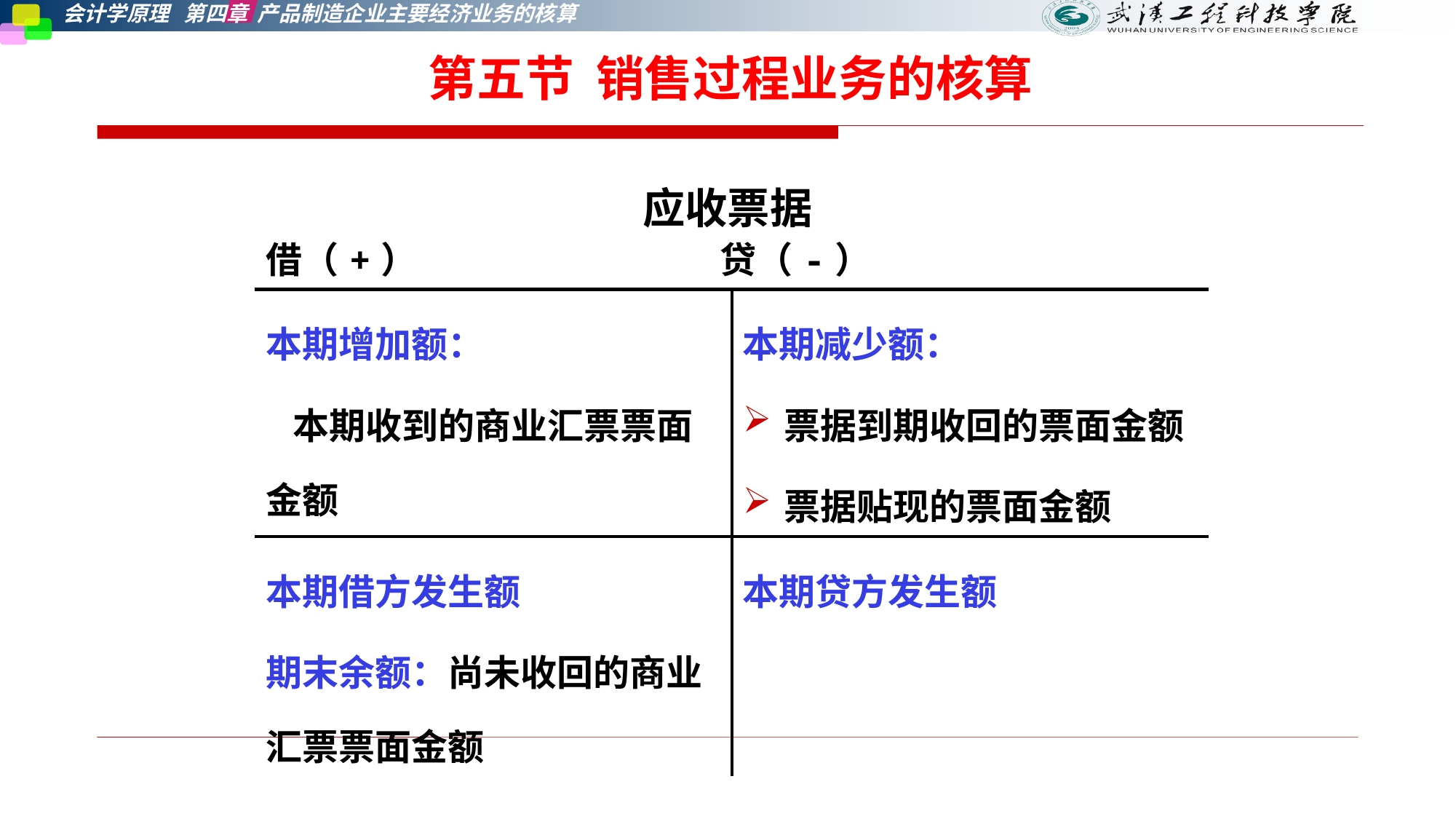

第五节  销售过程业务的核算
应收票据
| 借（+） 贷（-） |  |
| --- | --- |
| 本期增加额： 本期收到的商业汇票票面金额 | 本期减少额： 票据到期收回的票面金额 票据贴现的票面金额 |
| 本期借方发生额 期末余额：尚未收回的商业汇票票面金额 | 本期贷方发生额 |